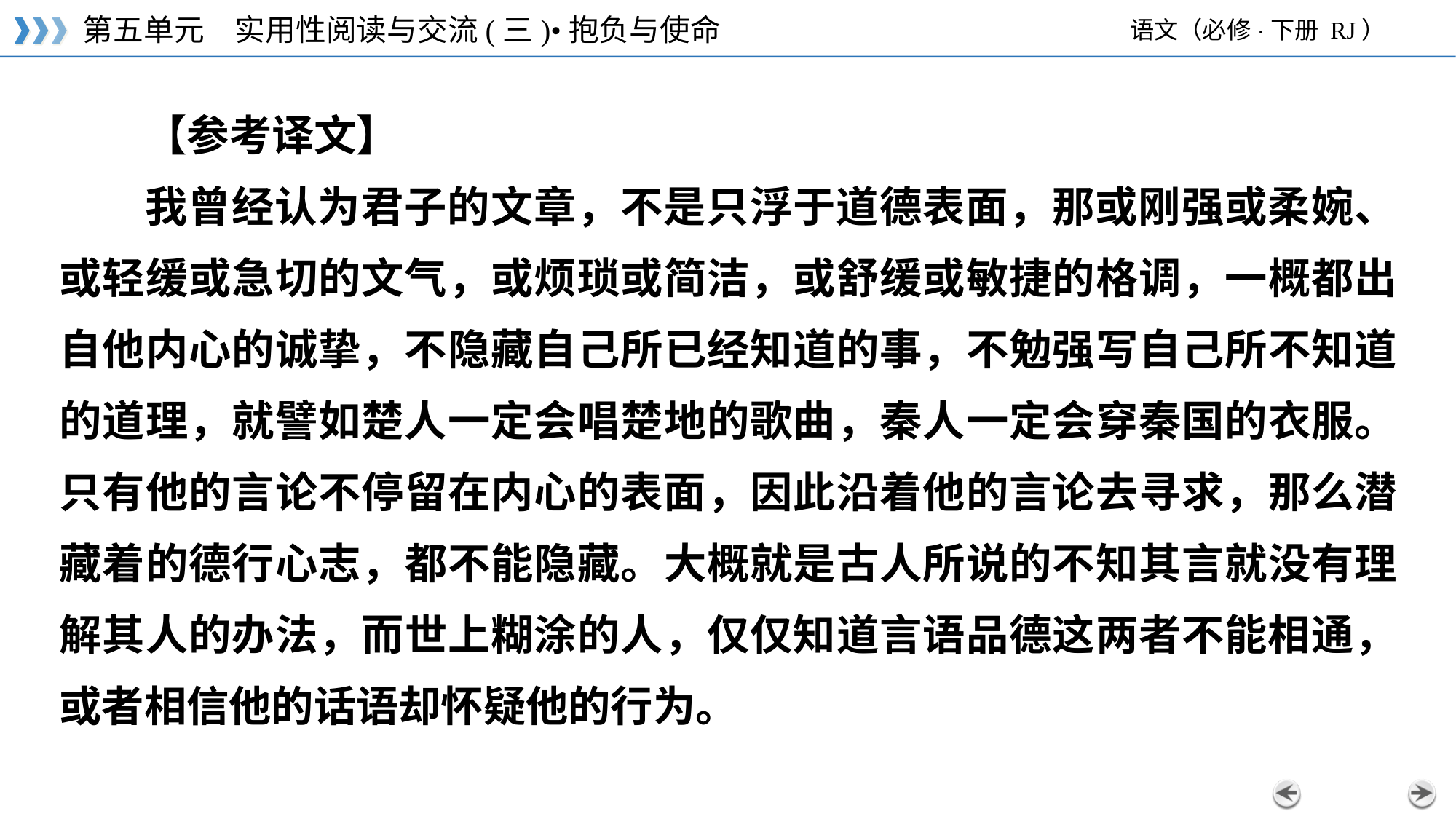

【参考译文】
我曾经认为君子的文章，不是只浮于道德表面，那或刚强或柔婉、或轻缓或急切的文气，或烦琐或简洁，或舒缓或敏捷的格调，一概都出自他内心的诚挚，不隐藏自己所已经知道的事，不勉强写自己所不知道的道理，就譬如楚人一定会唱楚地的歌曲，秦人一定会穿秦国的衣服。只有他的言论不停留在内心的表面，因此沿着他的言论去寻求，那么潜藏着的德行心志，都不能隐藏。大概就是古人所说的不知其言就没有理解其人的办法，而世上糊涂的人，仅仅知道言语品德这两者不能相通，或者相信他的话语却怀疑他的行为。